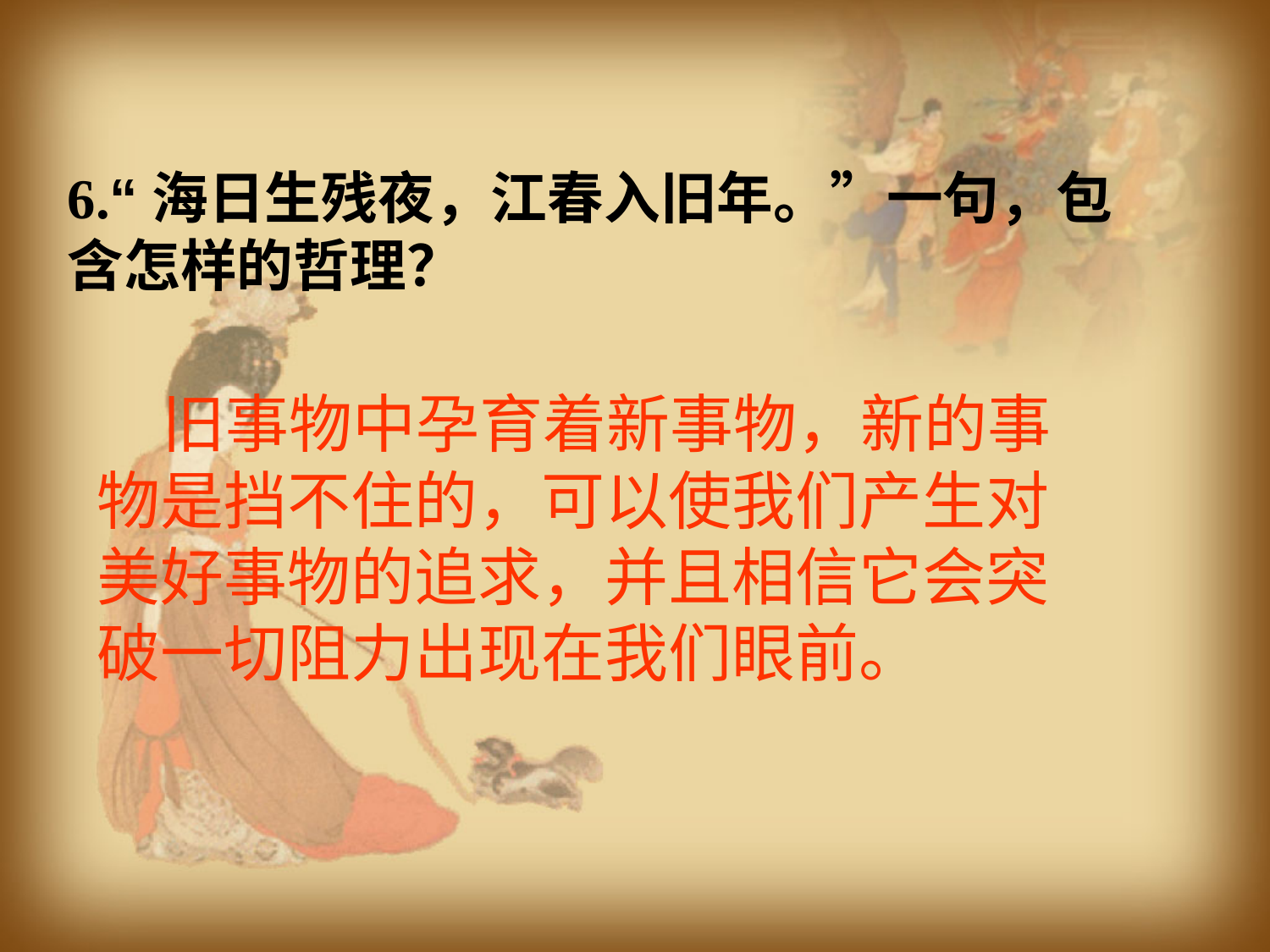

6.“海日生残夜，江春入旧年。”一句，包含怎样的哲理？
   旧事物中孕育着新事物，新的事物是挡不住的，可以使我们产生对美好事物的追求，并且相信它会突破一切阻力出现在我们眼前。